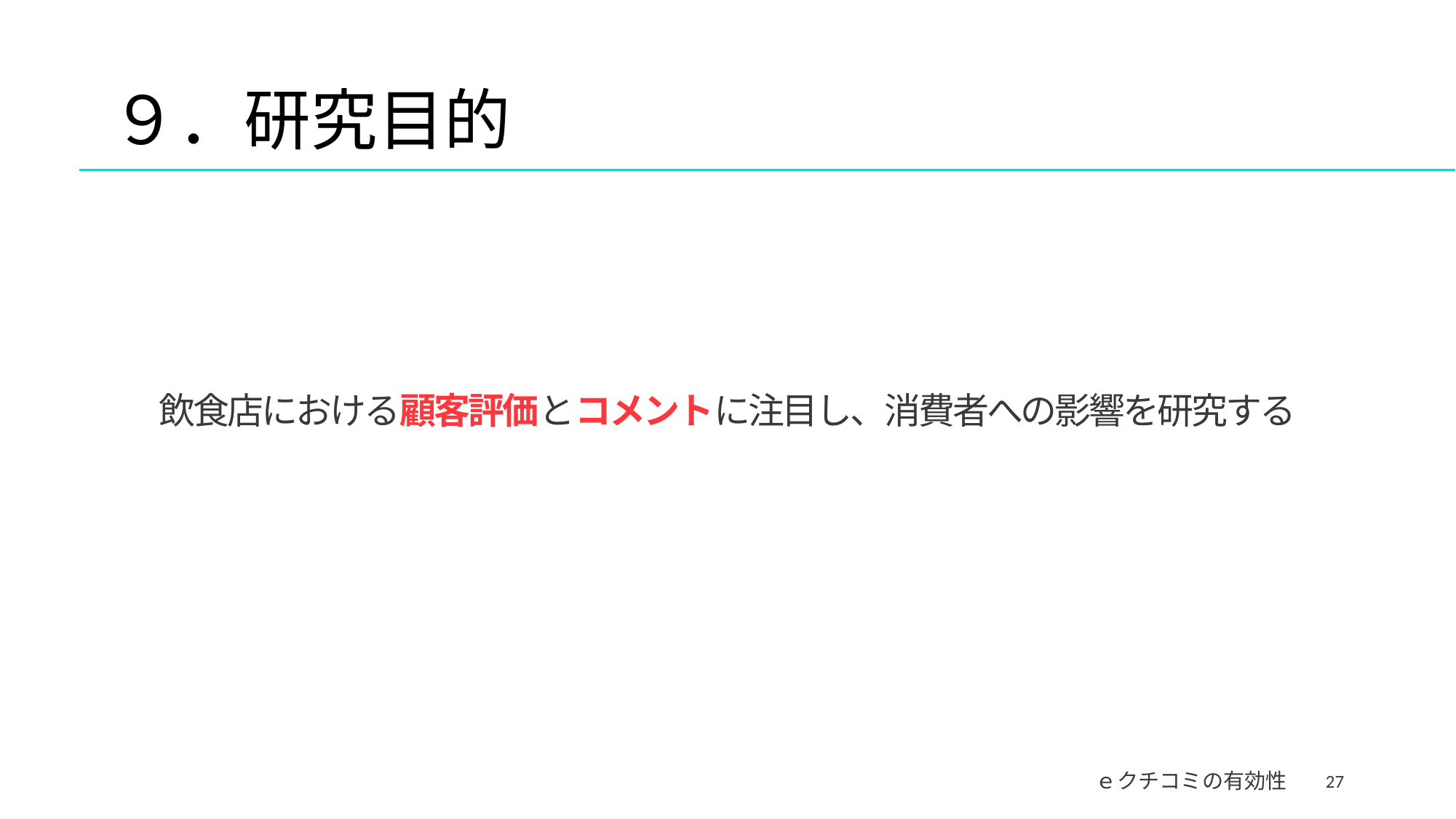

# ９．研究目的
飲食店における顧客評価とコメントに注目し、消費者への影響を研究する
27
ｅクチコミの有効性